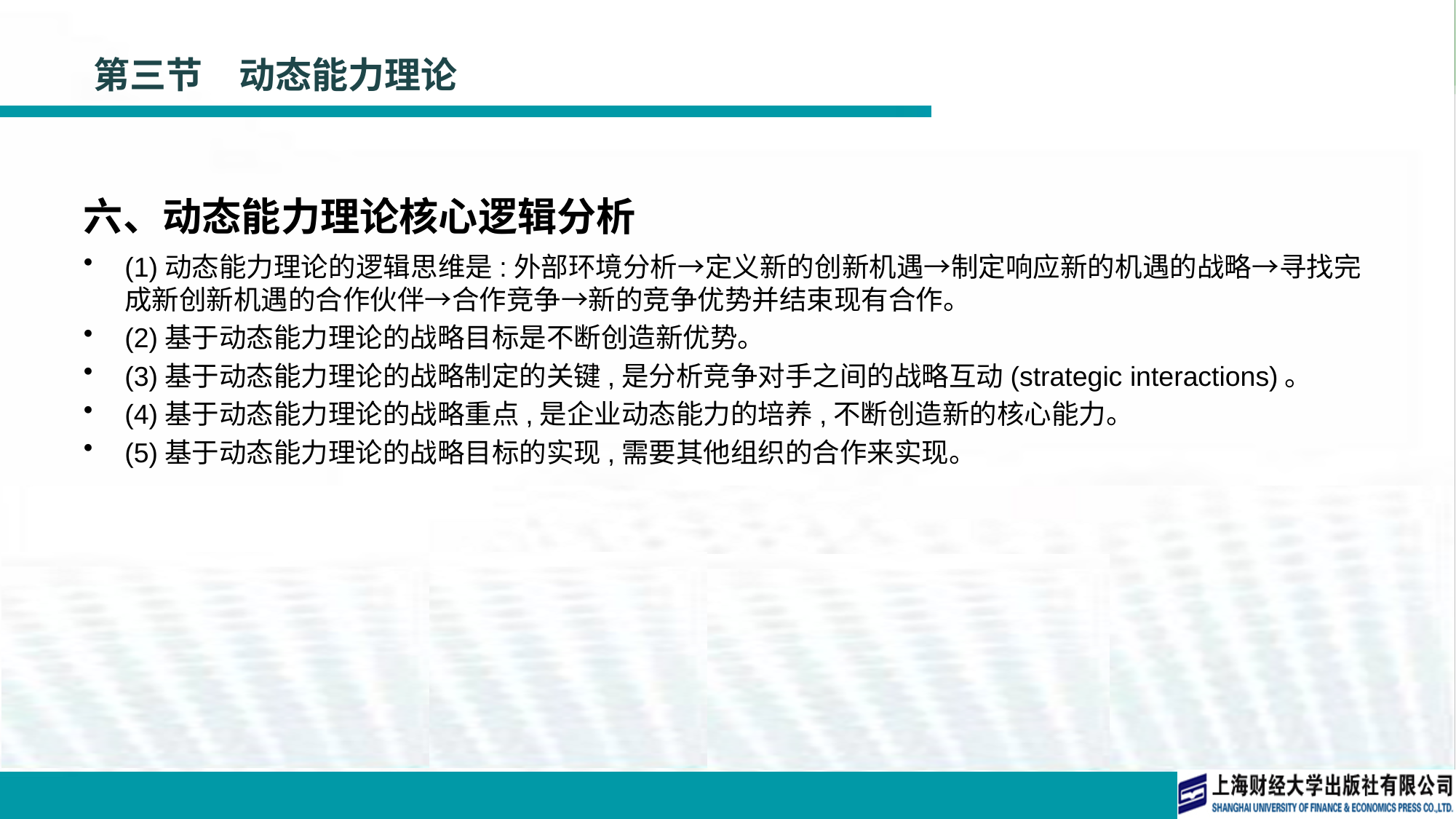

# 第三节　动态能力理论
六、动态能力理论核心逻辑分析
(1)动态能力理论的逻辑思维是:外部环境分析→定义新的创新机遇→制定响应新的机遇的战略→寻找完成新创新机遇的合作伙伴→合作竞争→新的竞争优势并结束现有合作。
(2)基于动态能力理论的战略目标是不断创造新优势。
(3)基于动态能力理论的战略制定的关键,是分析竞争对手之间的战略互动(strategic interactions)。
(4)基于动态能力理论的战略重点,是企业动态能力的培养,不断创造新的核心能力。
(5)基于动态能力理论的战略目标的实现,需要其他组织的合作来实现。